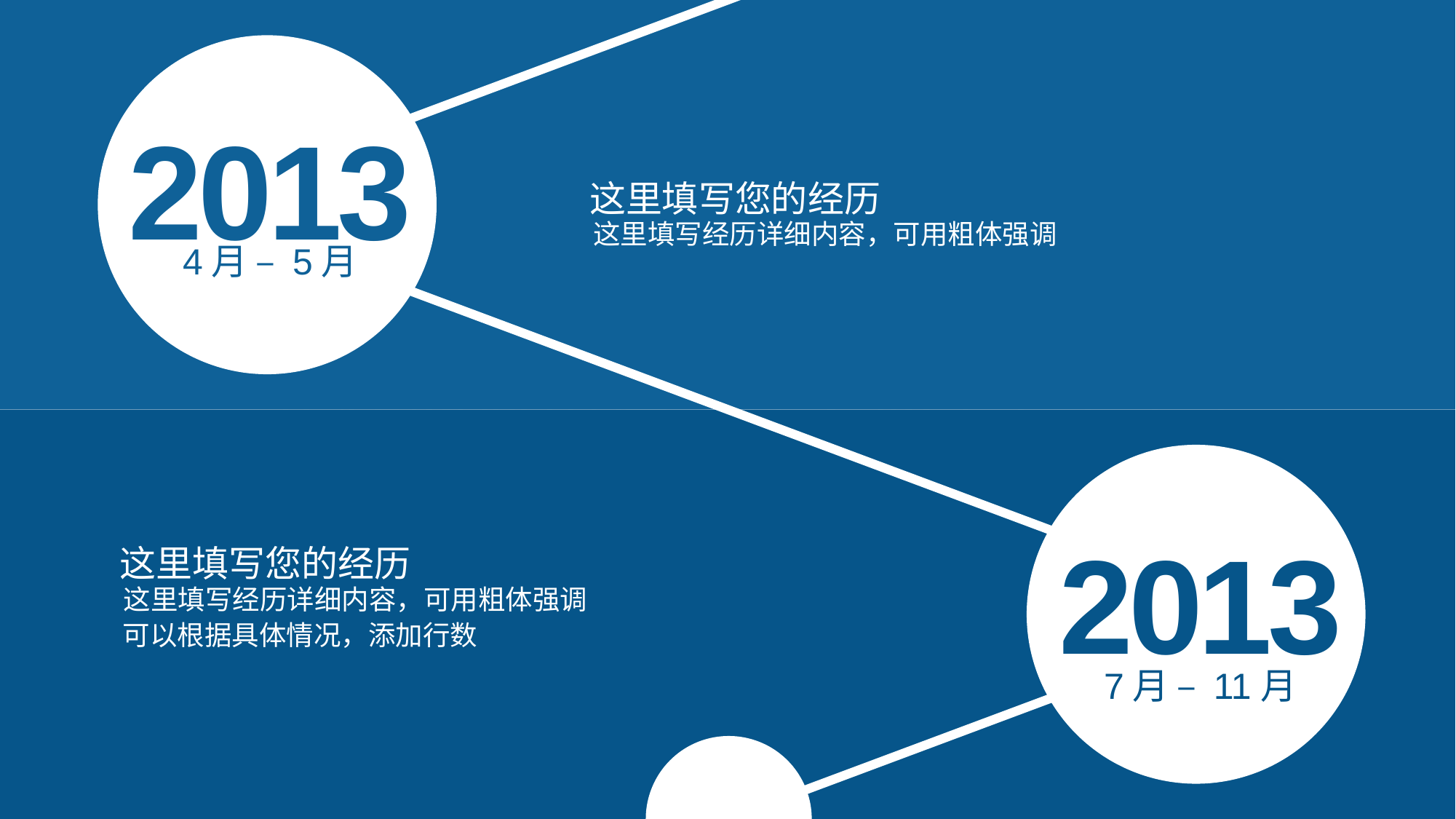

2013
这里填写您的经历
这里填写经历详细内容，可用粗体强调
4月 – 5月

2013
这里填写您的经历
这里填写经历详细内容，可用粗体强调
可以根据具体情况，添加行数
7月 – 11月